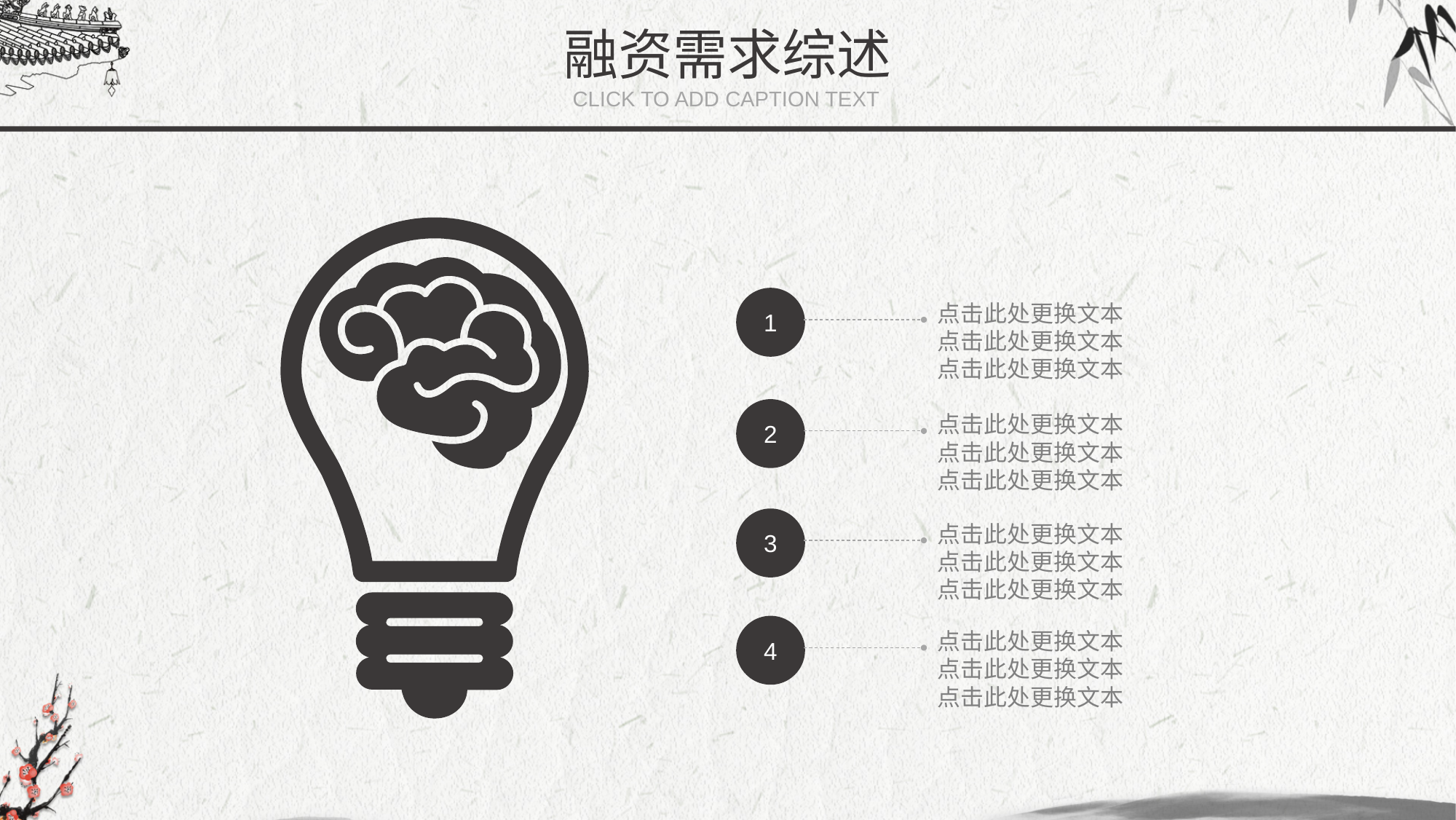

融资需求综述
CLICK TO ADD CAPTION TEXT

1
点击此处更换文本
点击此处更换文本
点击此处更换文本
2
点击此处更换文本
点击此处更换文本
点击此处更换文本
3
点击此处更换文本
点击此处更换文本
点击此处更换文本
4
点击此处更换文本
点击此处更换文本
点击此处更换文本